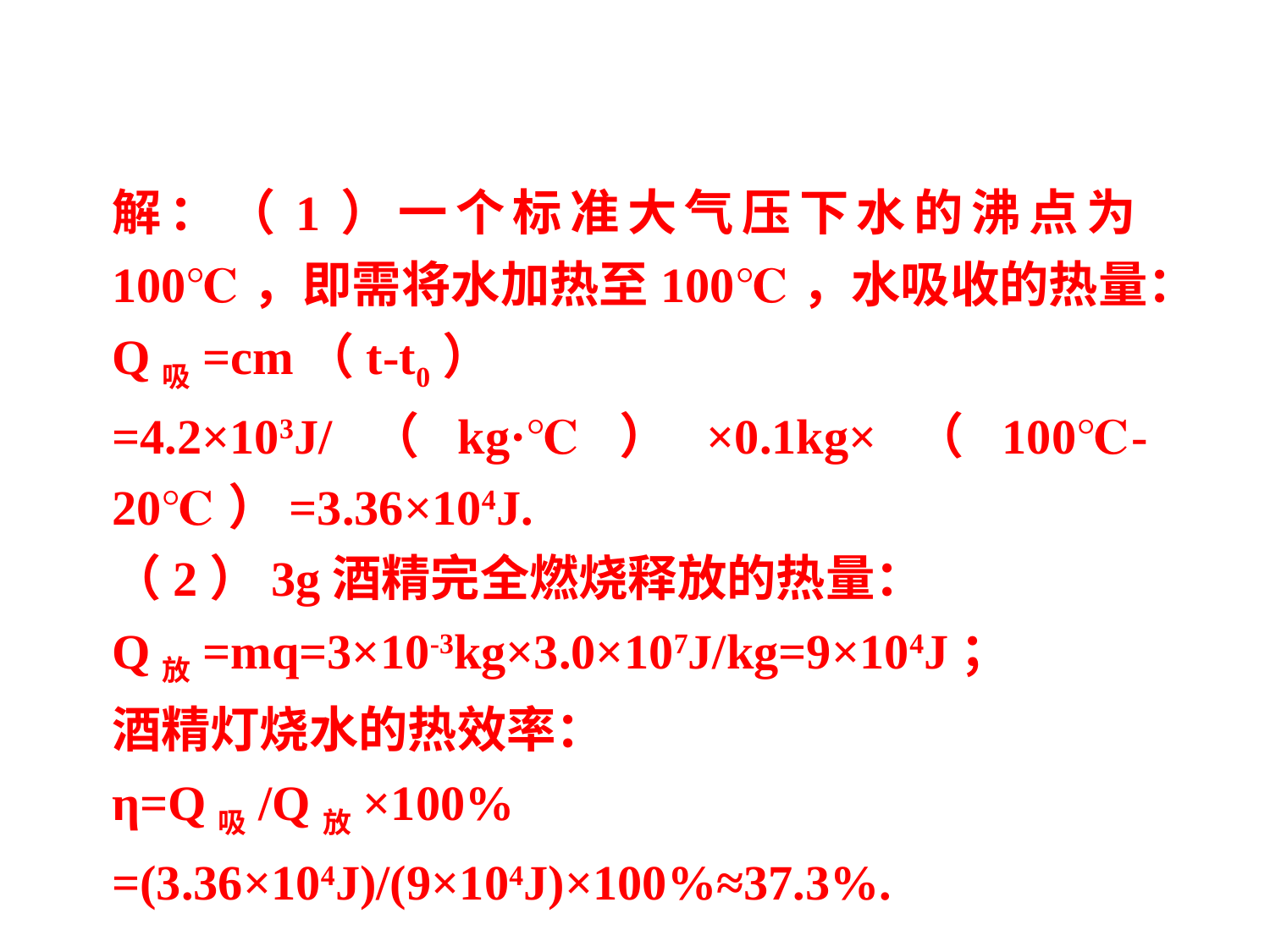

解：（1）一个标准大气压下水的沸点为100℃，即需将水加热至100℃，水吸收的热量：
Q吸=cm（t-t0）
=4.2×103J/（kg·℃）×0.1kg×（100℃-20℃）=3.36×104J.
（2）3g酒精完全燃烧释放的热量：
Q放=mq=3×10-3kg×3.0×107J/kg=9×104J；
酒精灯烧水的热效率：
η=Q吸/Q放×100%
=(3.36×104J)/(9×104J)×100%≈37.3%.